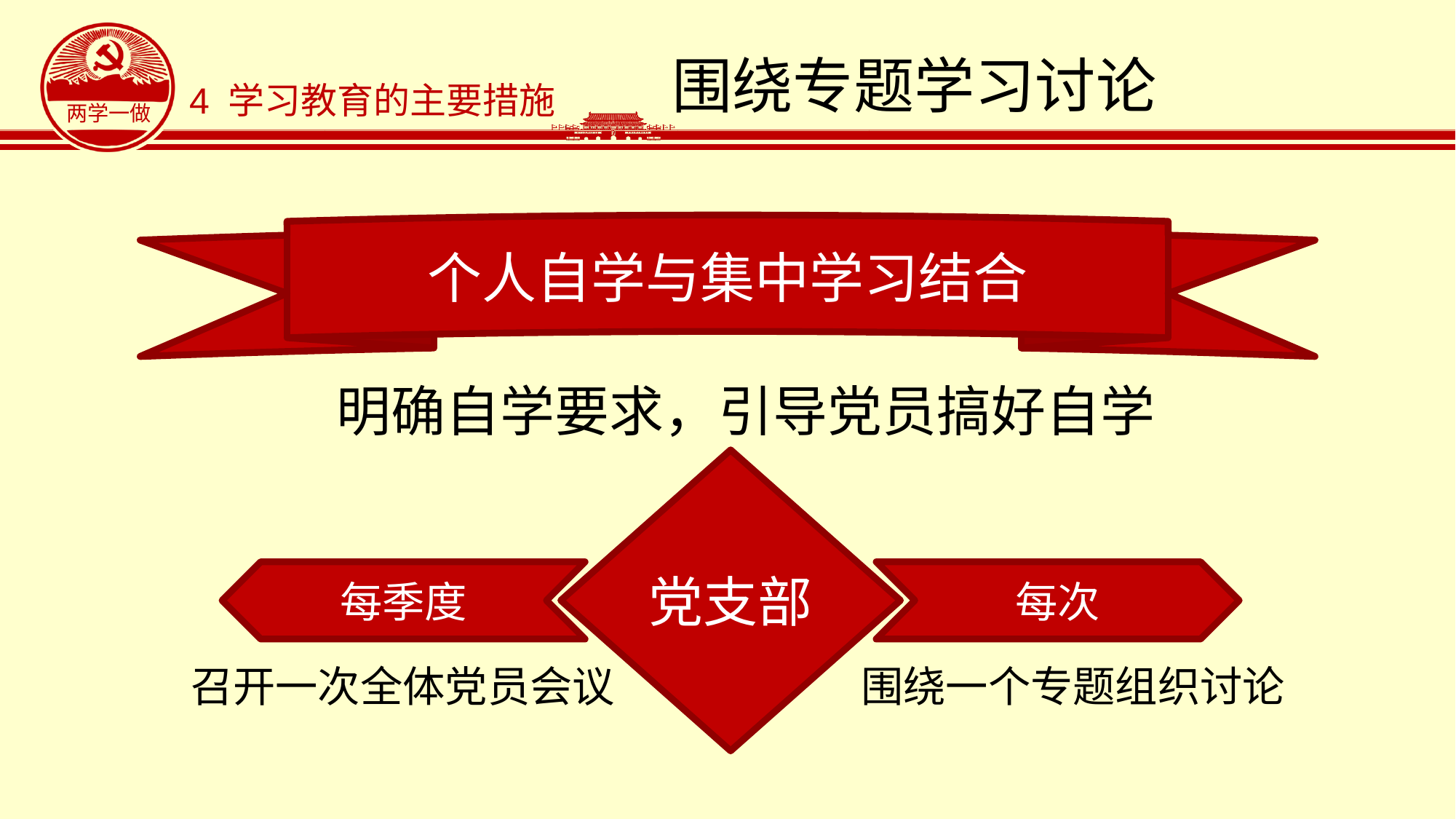

# 围绕专题学习讨论
4 学习教育的主要措施
个人自学与集中学习结合
明确自学要求，引导党员搞好自学
党支部
每季度
每次
召开一次全体党员会议
围绕一个专题组织讨论